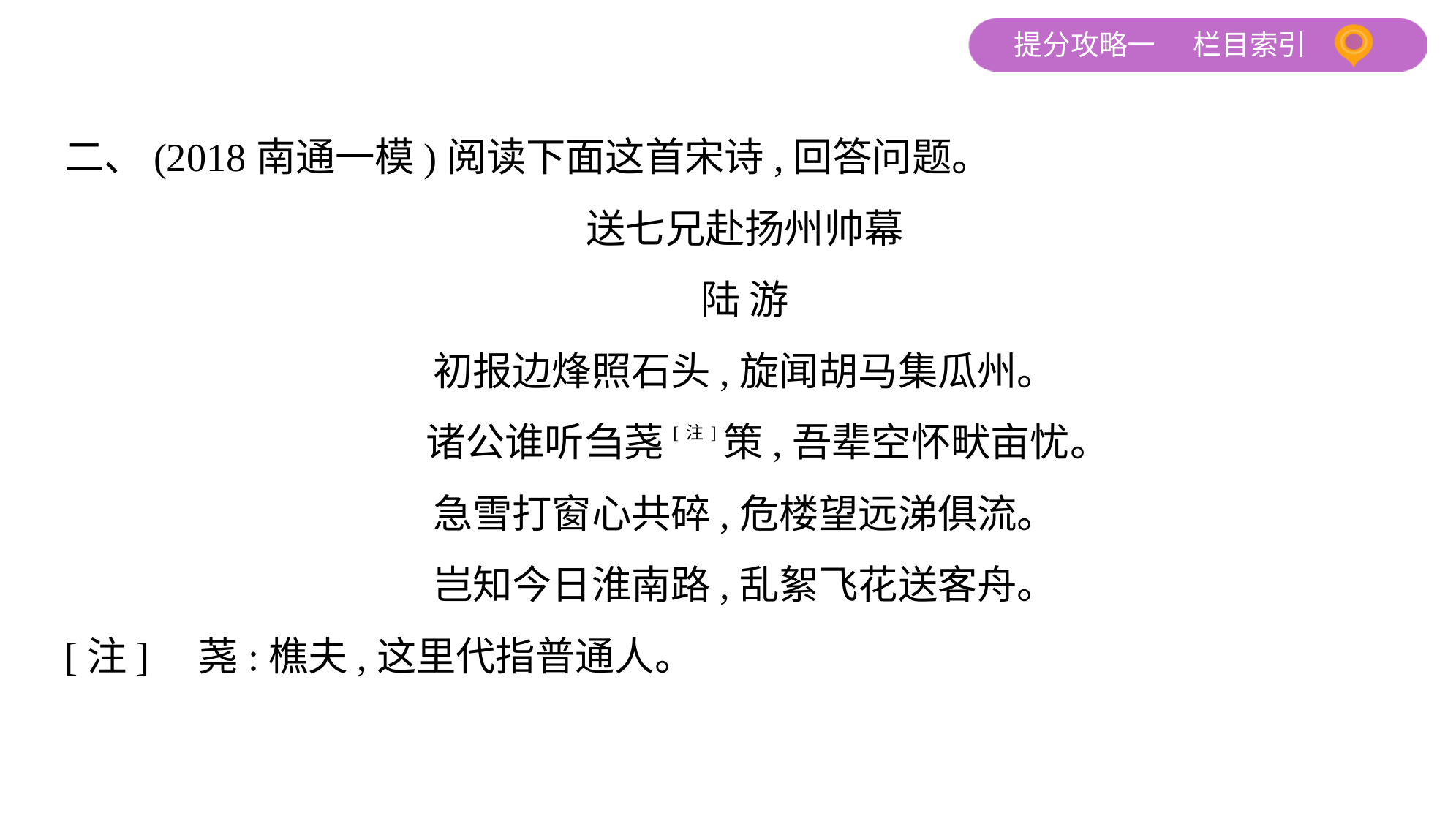

二、(2018南通一模)阅读下面这首宋诗,回答问题。
送七兄赴扬州帅幕
陆 游
初报边烽照石头,旋闻胡马集瓜州。
    诸公谁听刍荛[注]策,吾辈空怀畎亩忧。
急雪打窗心共碎,危楼望远涕俱流。
岂知今日淮南路,乱絮飞花送客舟。
[注]　荛:樵夫,这里代指普通人。